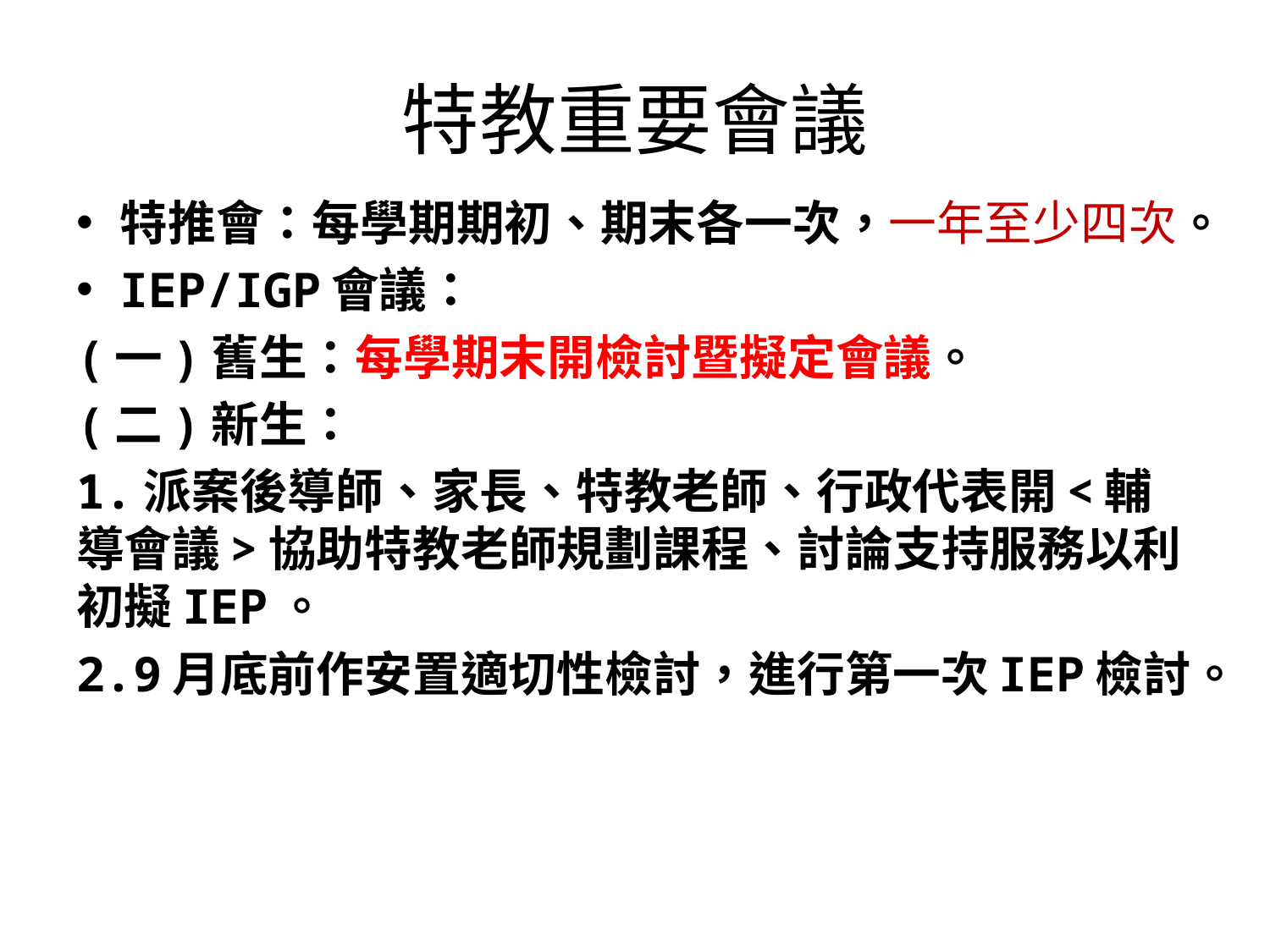

# 特教重要會議
特推會：每學期期初、期末各一次，一年至少四次。
IEP/IGP會議：
(一)舊生：每學期末開檢討暨擬定會議。
(二)新生：
1.派案後導師、家長、特教老師、行政代表開<輔導會議>協助特教老師規劃課程、討論支持服務以利初擬IEP。
2.9月底前作安置適切性檢討，進行第一次IEP檢討。